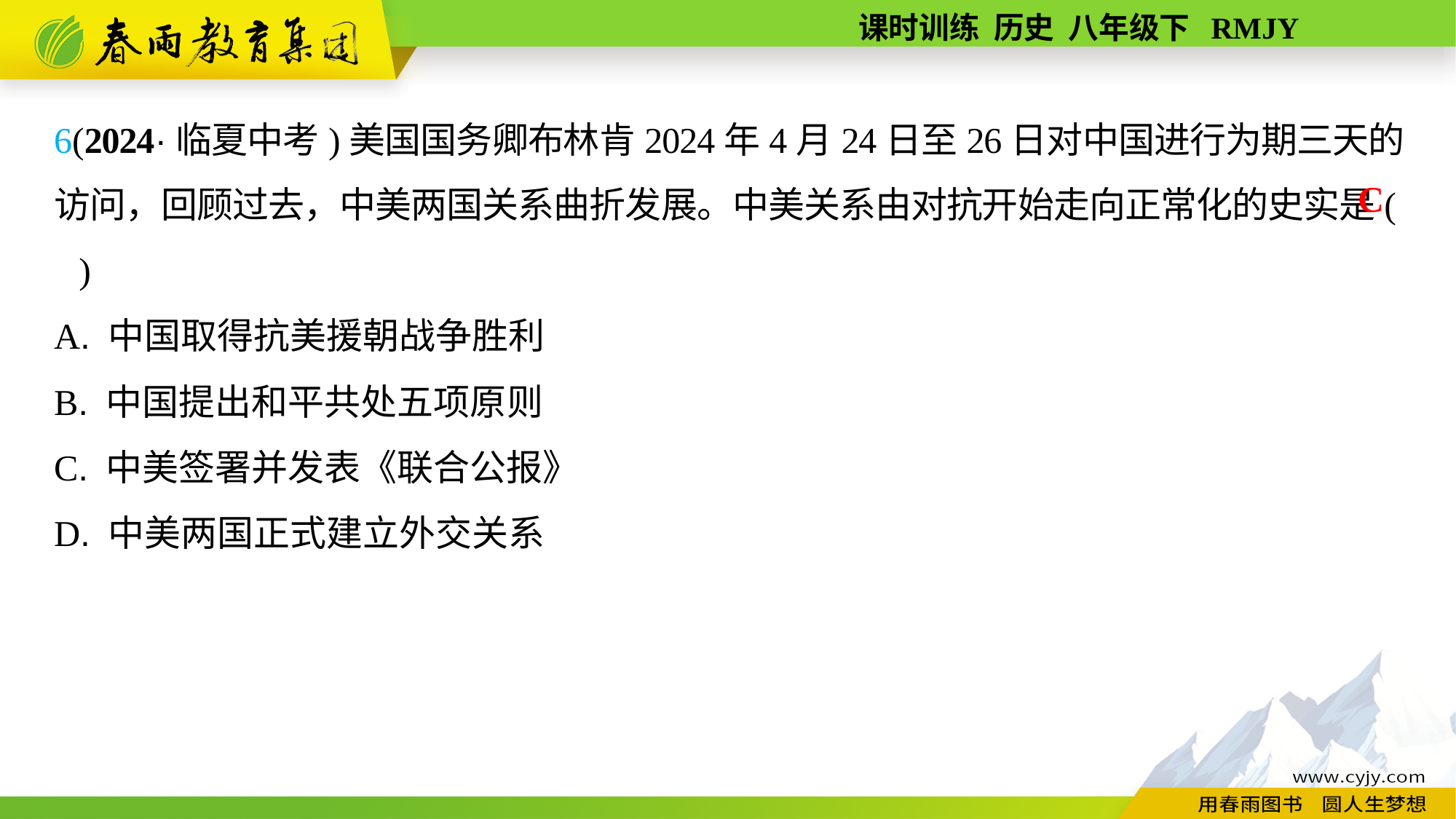

6(2024·临夏中考)美国国务卿布林肯2024年4月24日至26日对中国进行为期三天的访问，回顾过去，中美两国关系曲折发展。中美关系由对抗开始走向正常化的史实是(     )
A. 中国取得抗美援朝战争胜利
B. 中国提出和平共处五项原则
C. 中美签署并发表《联合公报》
D. 中美两国正式建立外交关系
C